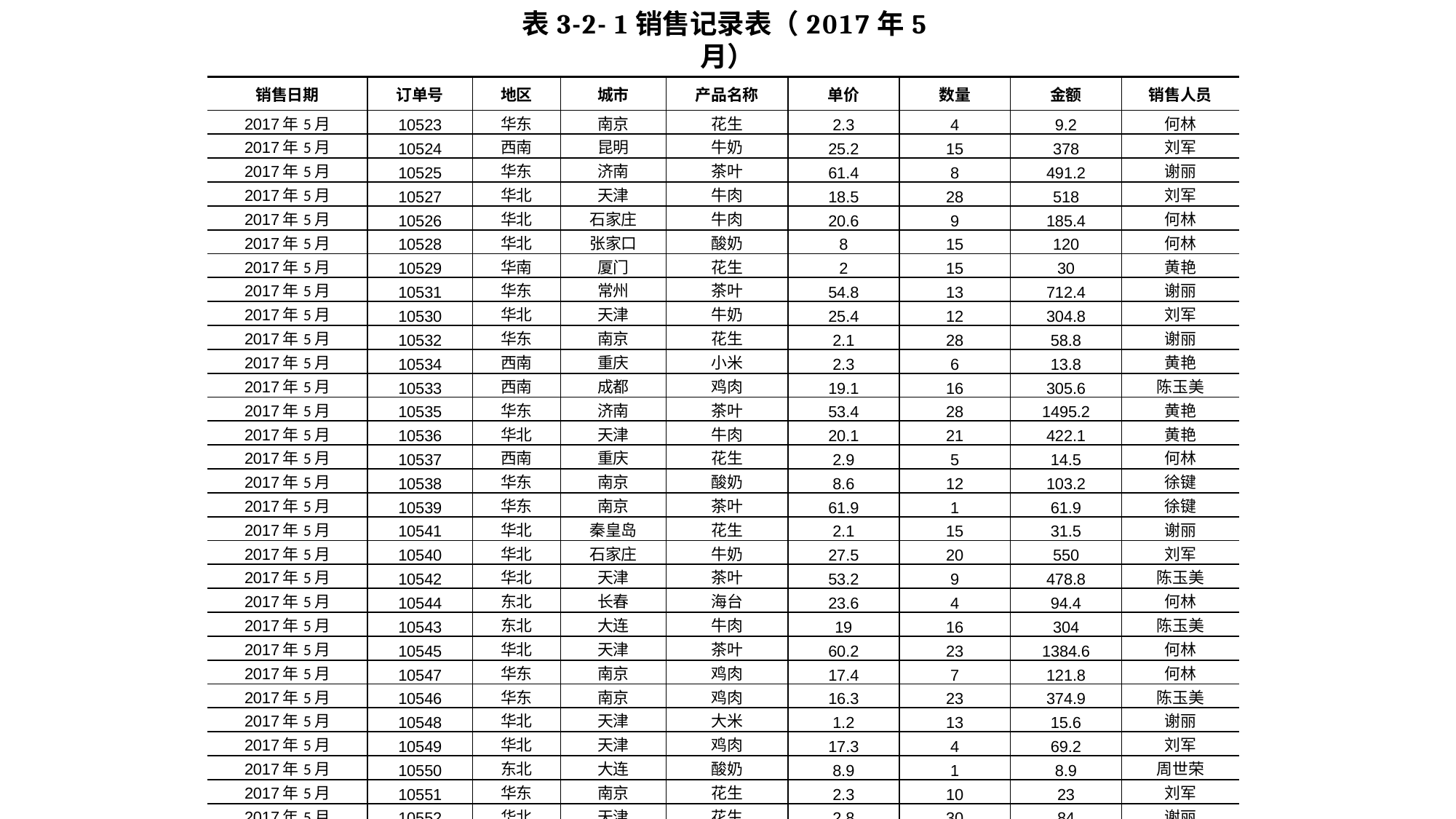

表3-2- 1销售记录表（2017年5月）
| 销售日期 | 订单号 | 地区 | 城市 | 产品名称 | 单价 | 数量 | 金额 | 销售人员 |
| --- | --- | --- | --- | --- | --- | --- | --- | --- |
| 2017年5月 | 10523 | 华东 | 南京 | 花生 | 2.3 | 4 | 9.2 | 何林 |
| 2017年5月 | 10524 | 西南 | 昆明 | 牛奶 | 25.2 | 15 | 378 | 刘军 |
| 2017年5月 | 10525 | 华东 | 济南 | 茶叶 | 61.4 | 8 | 491.2 | 谢丽 |
| 2017年5月 | 10527 | 华北 | 天津 | 牛肉 | 18.5 | 28 | 518 | 刘军 |
| 2017年5月 | 10526 | 华北 | 石家庄 | 牛肉 | 20.6 | 9 | 185.4 | 何林 |
| 2017年5月 | 10528 | 华北 | 张家口 | 酸奶 | 8 | 15 | 120 | 何林 |
| 2017年5月 | 10529 | 华南 | 厦门 | 花生 | 2 | 15 | 30 | 黄艳 |
| 2017年5月 | 10531 | 华东 | 常州 | 茶叶 | 54.8 | 13 | 712.4 | 谢丽 |
| 2017年5月 | 10530 | 华北 | 天津 | 牛奶 | 25.4 | 12 | 304.8 | 刘军 |
| 2017年5月 | 10532 | 华东 | 南京 | 花生 | 2.1 | 28 | 58.8 | 谢丽 |
| 2017年5月 | 10534 | 西南 | 重庆 | 小米 | 2.3 | 6 | 13.8 | 黄艳 |
| 2017年5月 | 10533 | 西南 | 成都 | 鸡肉 | 19.1 | 16 | 305.6 | 陈玉美 |
| 2017年5月 | 10535 | 华东 | 济南 | 茶叶 | 53.4 | 28 | 1495.2 | 黄艳 |
| 2017年5月 | 10536 | 华北 | 天津 | 牛肉 | 20.1 | 21 | 422.1 | 黄艳 |
| 2017年5月 | 10537 | 西南 | 重庆 | 花生 | 2.9 | 5 | 14.5 | 何林 |
| 2017年5月 | 10538 | 华东 | 南京 | 酸奶 | 8.6 | 12 | 103.2 | 徐键 |
| 2017年5月 | 10539 | 华东 | 南京 | 茶叶 | 61.9 | 1 | 61.9 | 徐键 |
| 2017年5月 | 10541 | 华北 | 秦皇岛 | 花生 | 2.1 | 15 | 31.5 | 谢丽 |
| 2017年5月 | 10540 | 华北 | 石家庄 | 牛奶 | 27.5 | 20 | 550 | 刘军 |
| 2017年5月 | 10542 | 华北 | 天津 | 茶叶 | 53.2 | 9 | 478.8 | 陈玉美 |
| 2017年5月 | 10544 | 东北 | 长春 | 海台 | 23.6 | 4 | 94.4 | 何林 |
| 2017年5月 | 10543 | 东北 | 大连 | 牛肉 | 19 | 16 | 304 | 陈玉美 |
| 2017年5月 | 10545 | 华北 | 天津 | 茶叶 | 60.2 | 23 | 1384.6 | 何林 |
| 2017年5月 | 10547 | 华东 | 南京 | 鸡肉 | 17.4 | 7 | 121.8 | 何林 |
| 2017年5月 | 10546 | 华东 | 南京 | 鸡肉 | 16.3 | 23 | 374.9 | 陈玉美 |
| 2017年5月 | 10548 | 华北 | 天津 | 大米 | 1.2 | 13 | 15.6 | 谢丽 |
| 2017年5月 | 10549 | 华北 | 天津 | 鸡肉 | 17.3 | 4 | 69.2 | 刘军 |
| 2017年5月 | 10550 | 东北 | 大连 | 酸奶 | 8.9 | 1 | 8.9 | 周世荣 |
| 2017年5月 | 10551 | 华东 | 南京 | 花生 | 2.3 | 10 | 23 | 刘军 |
| 2017年5月 | 10552 | 华北 | 天津 | 花生 | 2.8 | 30 | 84 | 谢丽 |
| 2017年5月 | 10554 | 华北 | 天津 | 鸡肉 | 15.8 | 1 | 15.8 | 徐键 |
| 2017年5月 | 10553 | 西南 | 昆明 | 鸡肉 | 15.7 | 26 | 408.2 | 何林 |